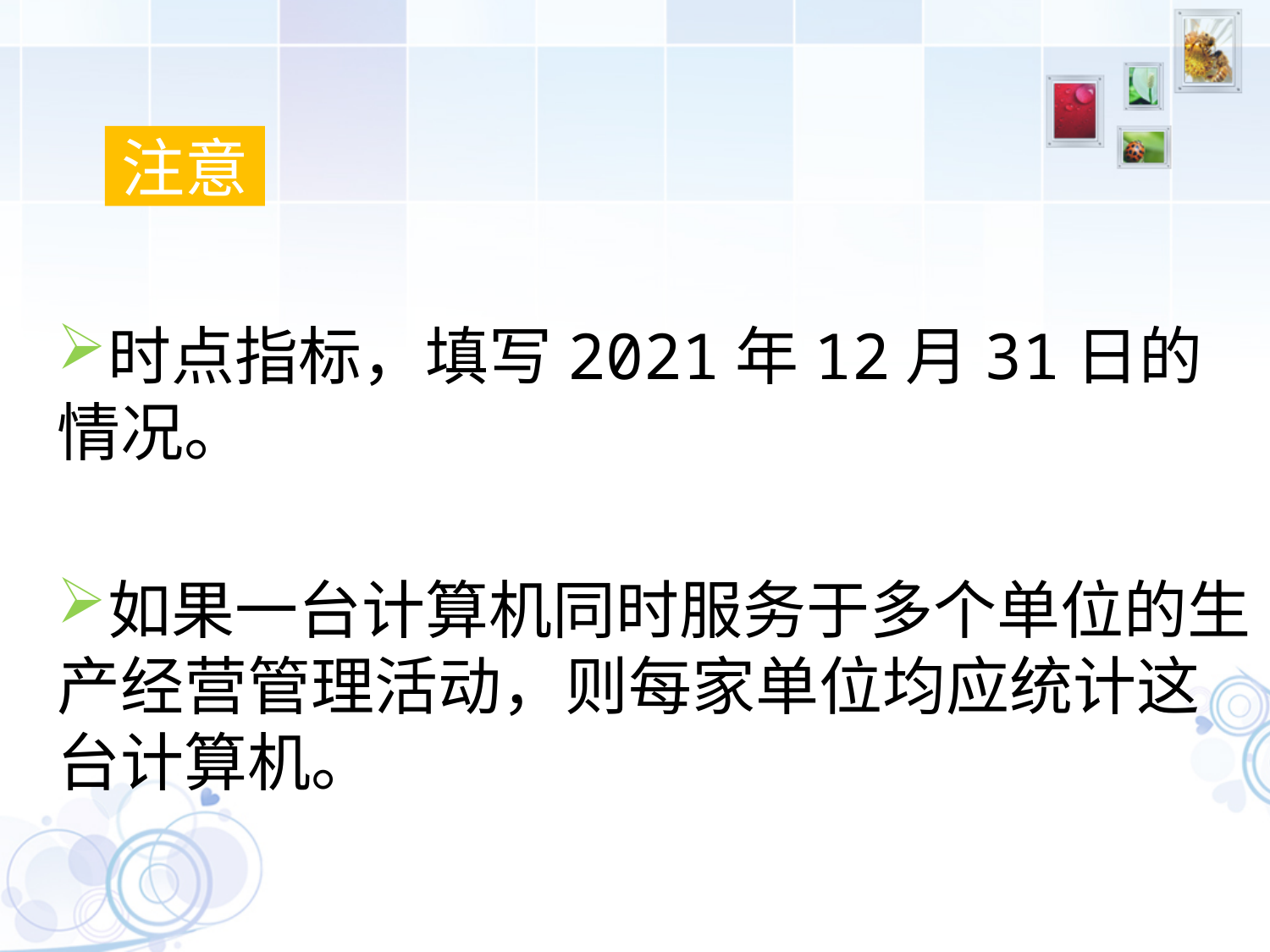

注意

时点指标，填写2021年12月31日的情况。

如果一台计算机同时服务于多个单位的生产经营管理活动，则每家单位均应统计这台计算机。